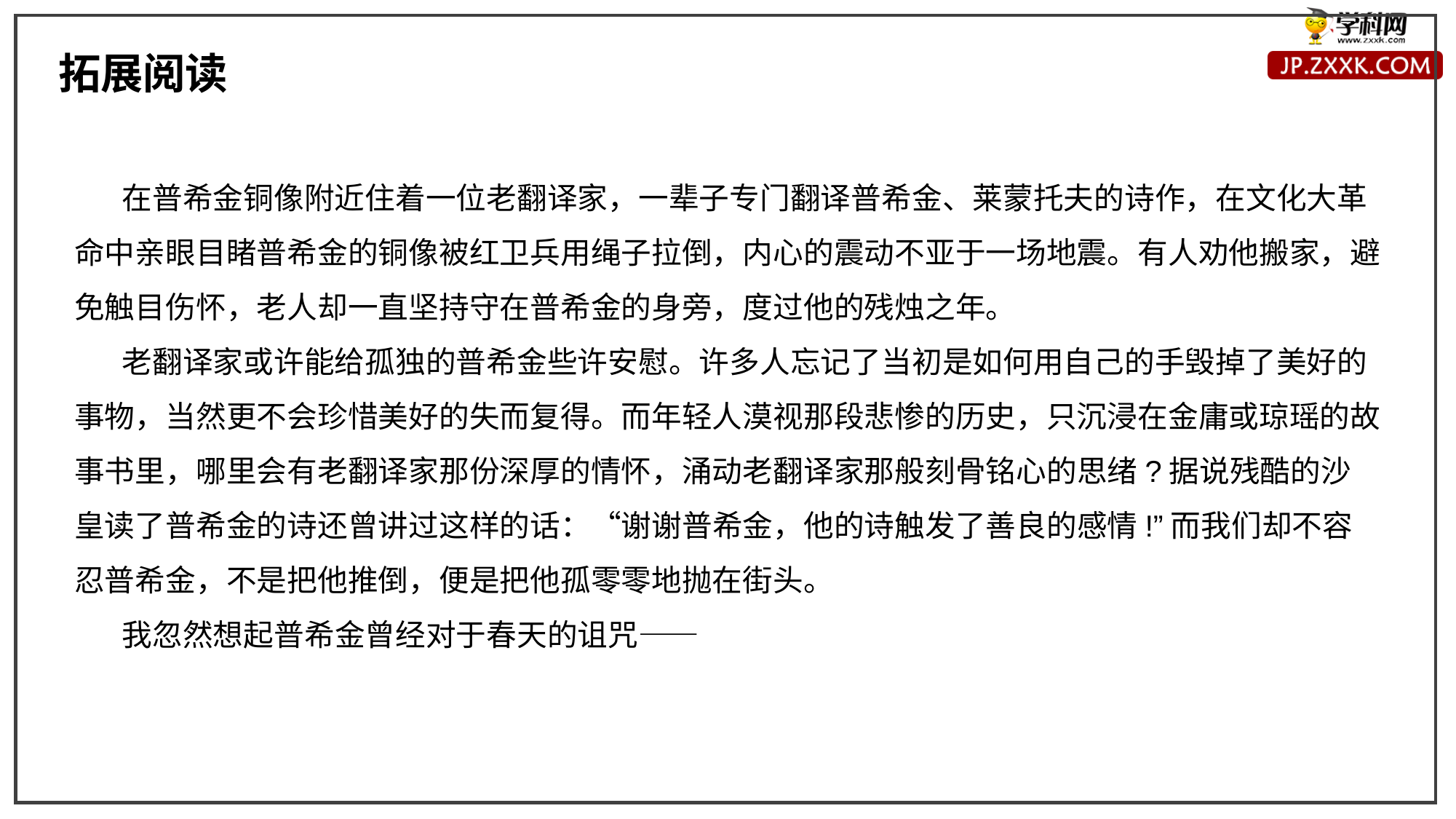

拓展阅读
      在普希金铜像附近住着一位老翻译家，一辈子专门翻译普希金、莱蒙托夫的诗作，在文化大革命中亲眼目睹普希金的铜像被红卫兵用绳子拉倒，内心的震动不亚于一场地震。有人劝他搬家，避免触目伤怀，老人却一直坚持守在普希金的身旁，度过他的残烛之年。
      老翻译家或许能给孤独的普希金些许安慰。许多人忘记了当初是如何用自己的手毁掉了美好的事物，当然更不会珍惜美好的失而复得。而年轻人漠视那段悲惨的历史，只沉浸在金庸或琼瑶的故事书里，哪里会有老翻译家那份深厚的情怀，涌动老翻译家那般刻骨铭心的思绪?据说残酷的沙皇读了普希金的诗还曾讲过这样的话：“谢谢普希金，他的诗触发了善良的感情!”而我们却不容忍普希金，不是把他推倒，便是把他孤零零地抛在街头。
      我忽然想起普希金曾经对于春天的诅咒——